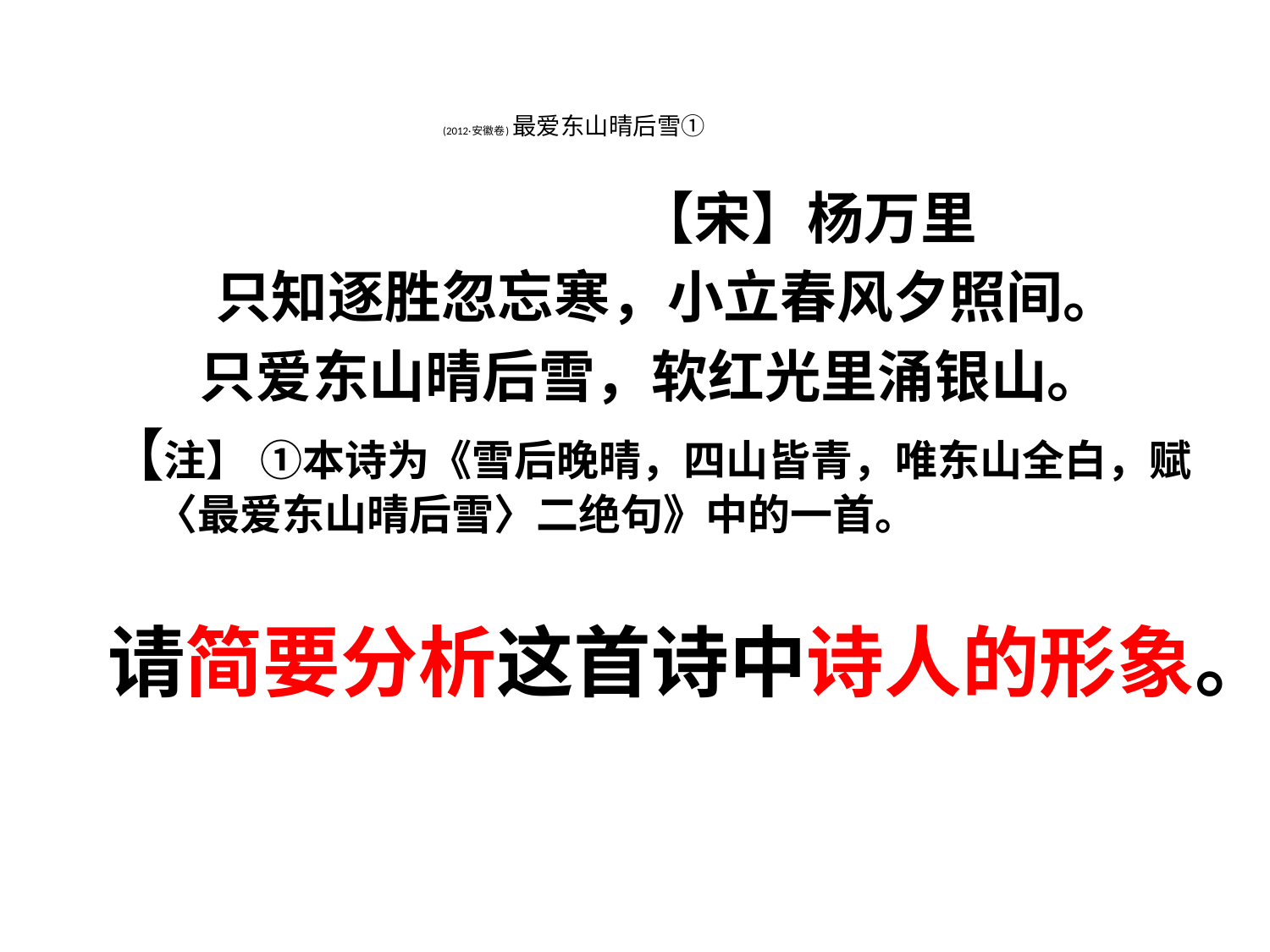

# (2012·安徽卷) 最爱东山晴后雪①
                                 【宋】杨万里
      只知逐胜忽忘寒，小立春风夕照间。
     只爱东山晴后雪，软红光里涌银山。
【注】 ①本诗为《雪后晚晴，四山皆青，唯东山全白，赋〈最爱东山晴后雪〉二绝句》中的一首。

请简要分析这首诗中诗人的形象。